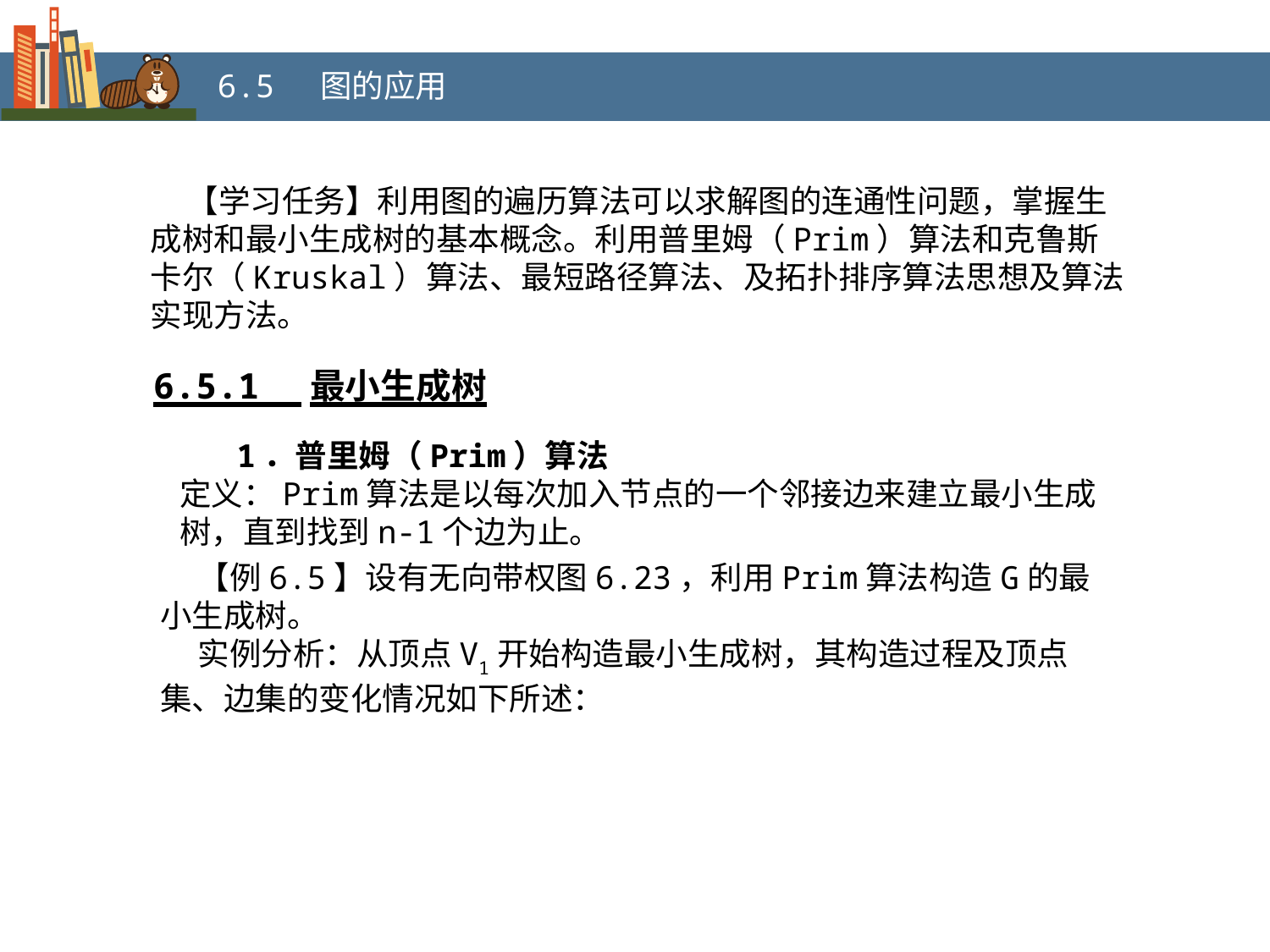

6.5  图的应用

    【学习任务】利用图的遍历算法可以求解图的连通性问题，掌握生成树和最小生成树的基本概念。利用普里姆（Prim）算法和克鲁斯卡尔（Kruskal）算法、最短路径算法、及拓扑排序算法思想及算法实现方法。

6.5.1  最小生成树
   1．普里姆（Prim）算法
定义：Prim算法是以每次加入节点的一个邻接边来建立最小生成树，直到找到n-1个边为止。
【例6.5】设有无向带权图6.23，利用Prim算法构造G的最小生成树。
实例分析：从顶点V1开始构造最小生成树，其构造过程及顶点集、边集的变化情况如下所述：